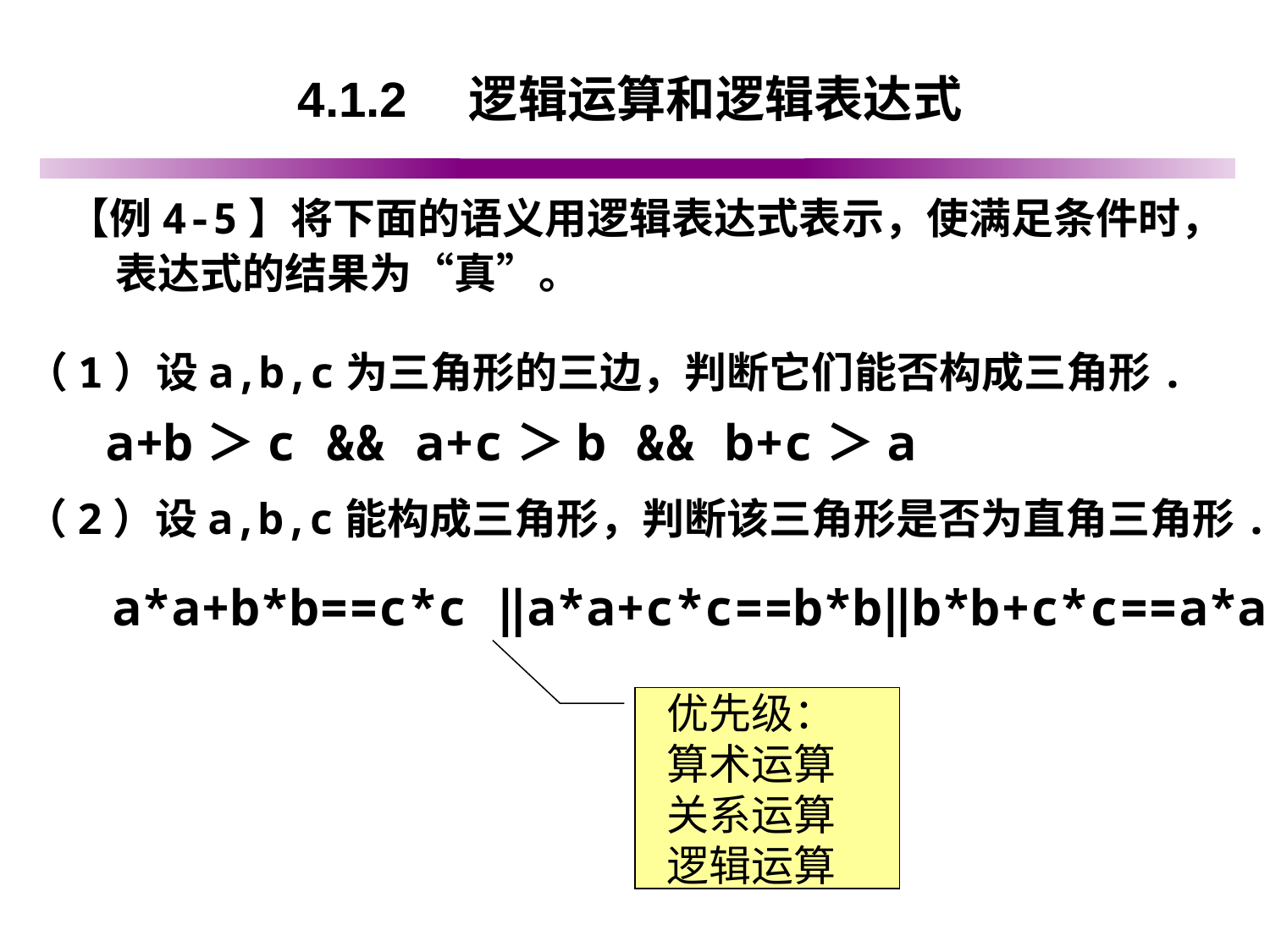

# 4.1.2　逻辑运算和逻辑表达式
【例4-5】将下面的语义用逻辑表达式表示，使满足条件时，表达式的结果为“真”。
（1）设a,b,c为三角形的三边，判断它们能否构成三角形.
 a+b＞c && a+c＞b && b+c＞a
（2）设a,b,c能构成三角形，判断该三角形是否为直角三角形.
a*a+b*b==c*c ‖a*a+c*c==b*b‖b*b+c*c==a*a
 优先级：
 算术运算
 关系运算
 逻辑运算